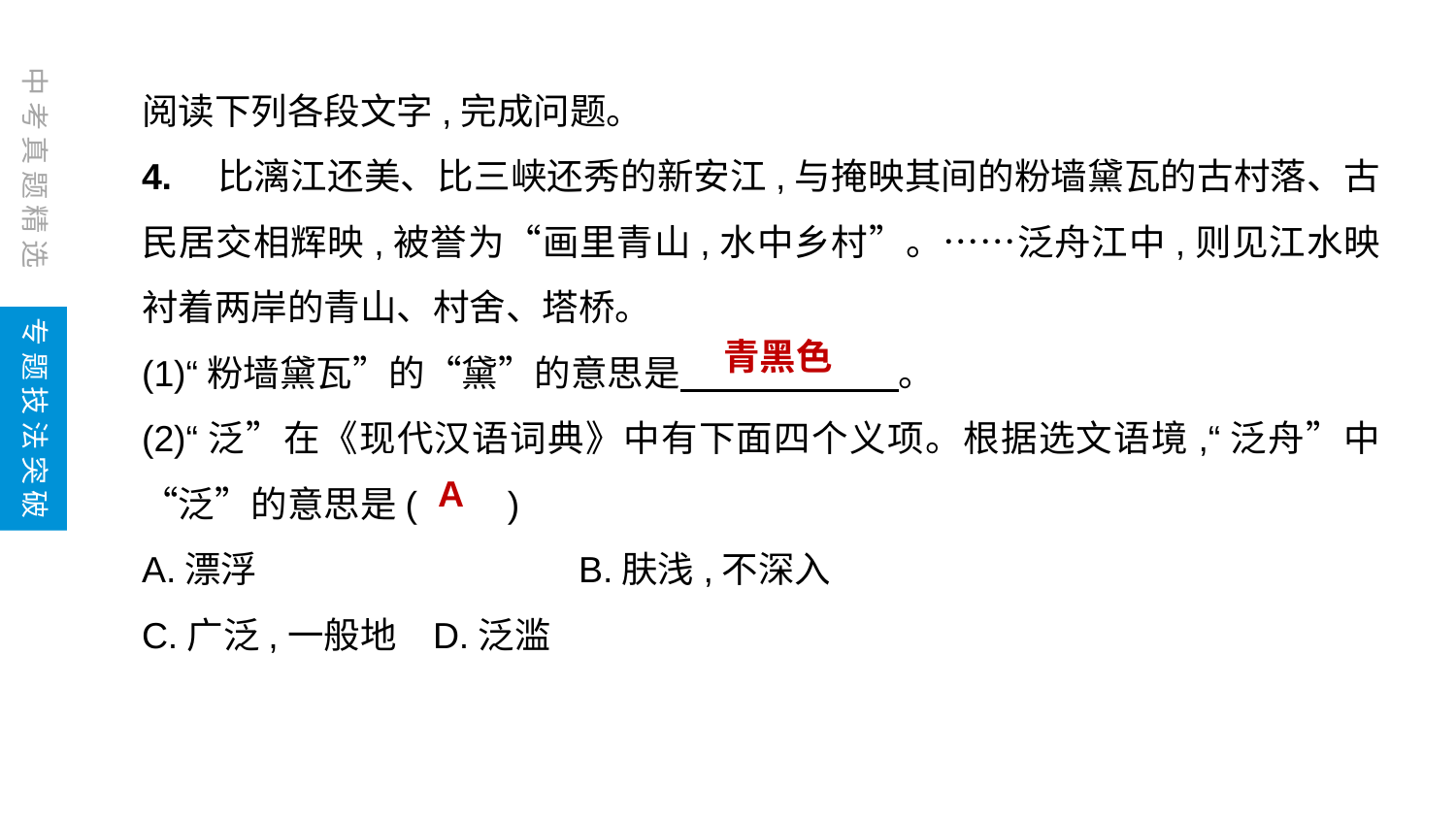

中考真题精选
阅读下列各段文字,完成问题。
4.　比漓江还美、比三峡还秀的新安江,与掩映其间的粉墙黛瓦的古村落、古民居交相辉映,被誉为“画里青山,水中乡村”。……泛舟江中,则见江水映衬着两岸的青山、村舍、塔桥。
(1)“粉墙黛瓦”的“黛”的意思是　　　　　　。
(2)“泛”在《现代汉语词典》中有下面四个义项。根据选文语境,“泛舟”中“泛”的意思是(　　)
A.漂浮			B.肤浅,不深入
C.广泛,一般地	D.泛滥

专题技法突破
青黑色
A